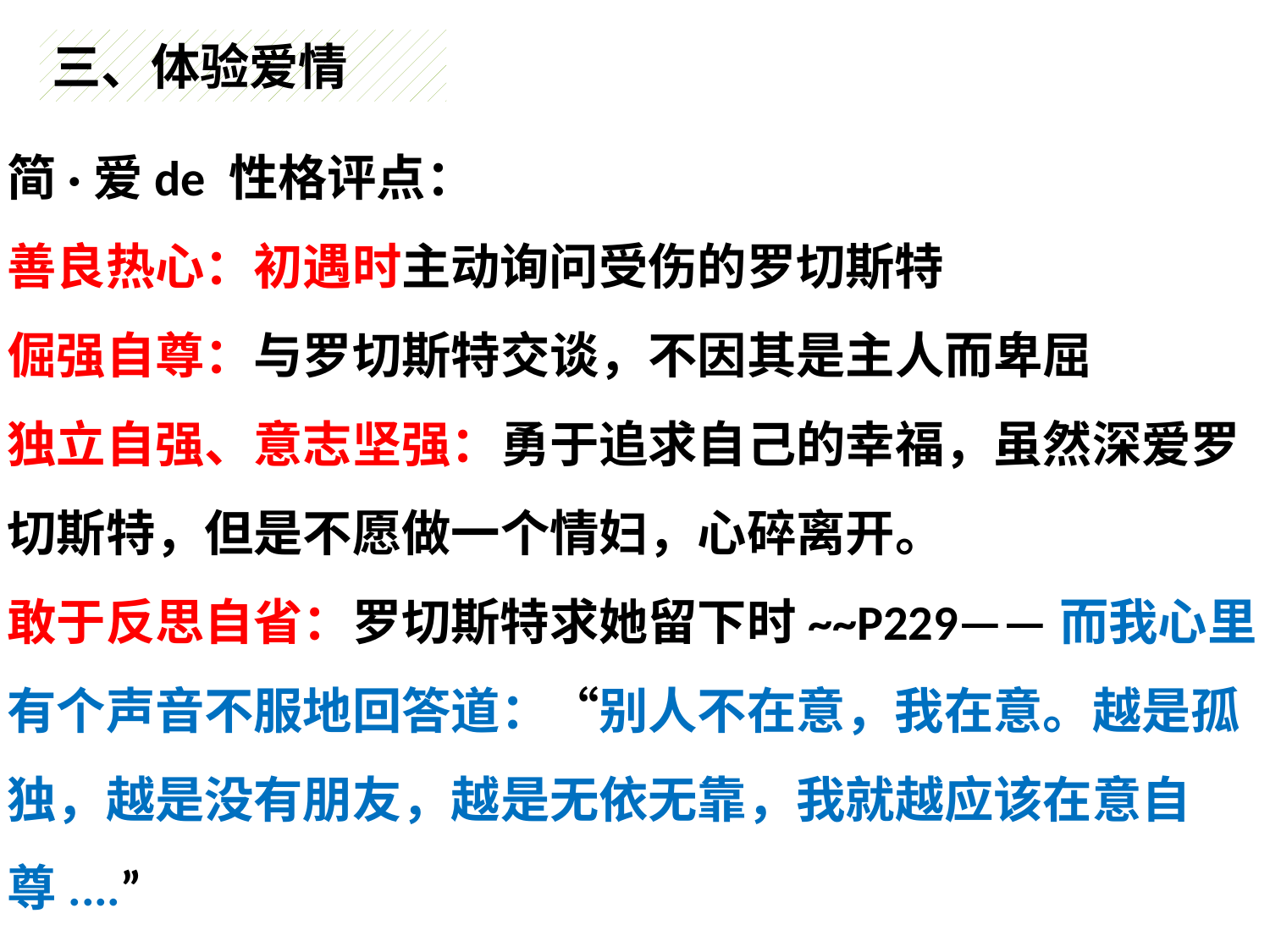

三、体验爱情
简·爱de 性格评点：
善良热心：初遇时主动询问受伤的罗切斯特
倔强自尊：与罗切斯特交谈，不因其是主人而卑屈
独立自强、意志坚强：勇于追求自己的幸福，虽然深爱罗切斯特，但是不愿做一个情妇，心碎离开。
敢于反思自省：罗切斯特求她留下时~~P229——而我心里有个声音不服地回答道：“别人不在意，我在意。越是孤独，越是没有朋友，越是无依无靠，我就越应该在意自尊....”